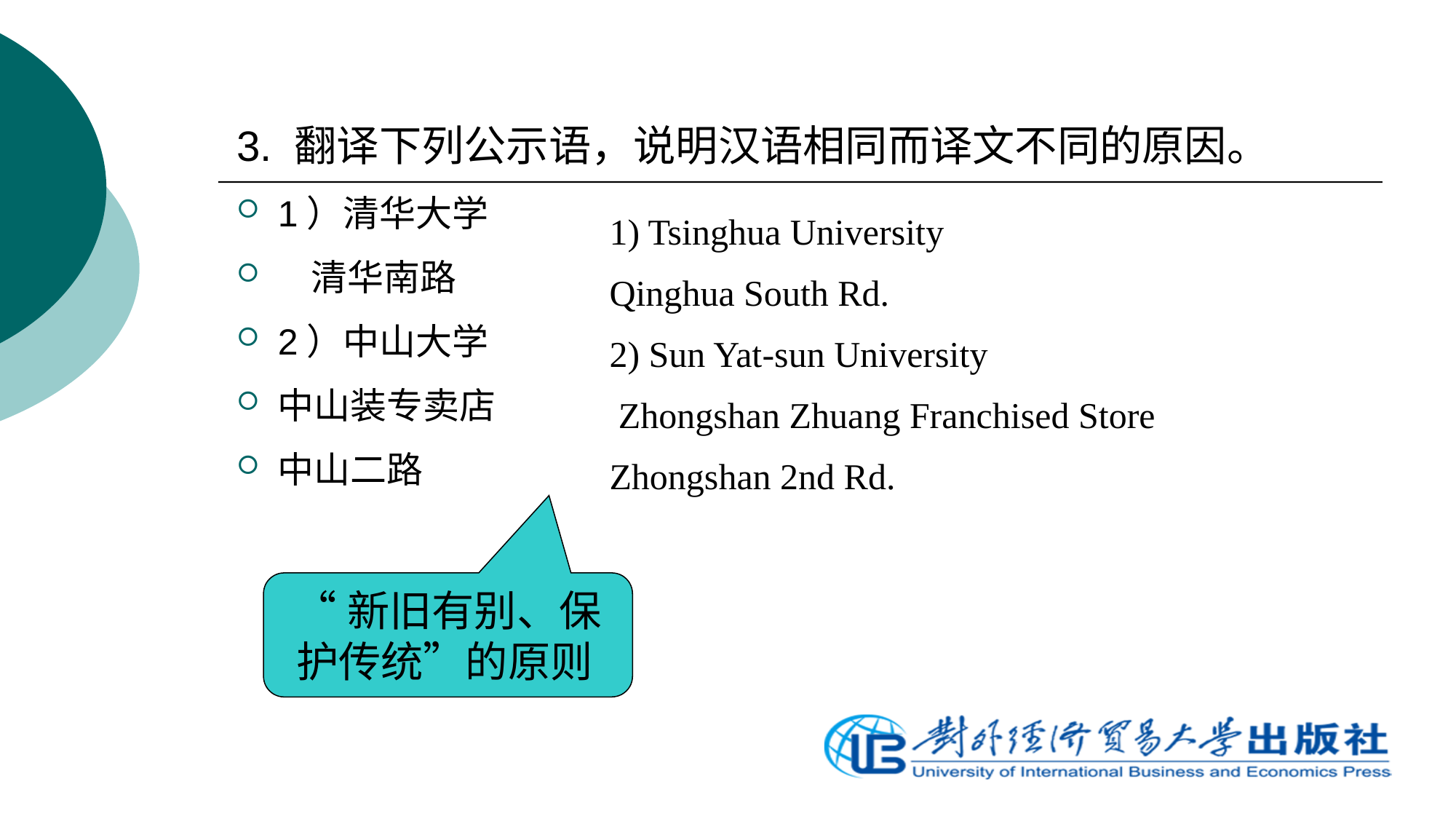

3. 翻译下列公示语，说明汉语相同而译文不同的原因。
1）清华大学
   清华南路
2）中山大学
中山装专卖店
中山二路
1) Tsinghua University
Qinghua South Rd.
2) Sun Yat-sun University
 Zhongshan Zhuang Franchised Store
Zhongshan 2nd Rd.

“新旧有别、保护传统”的原则